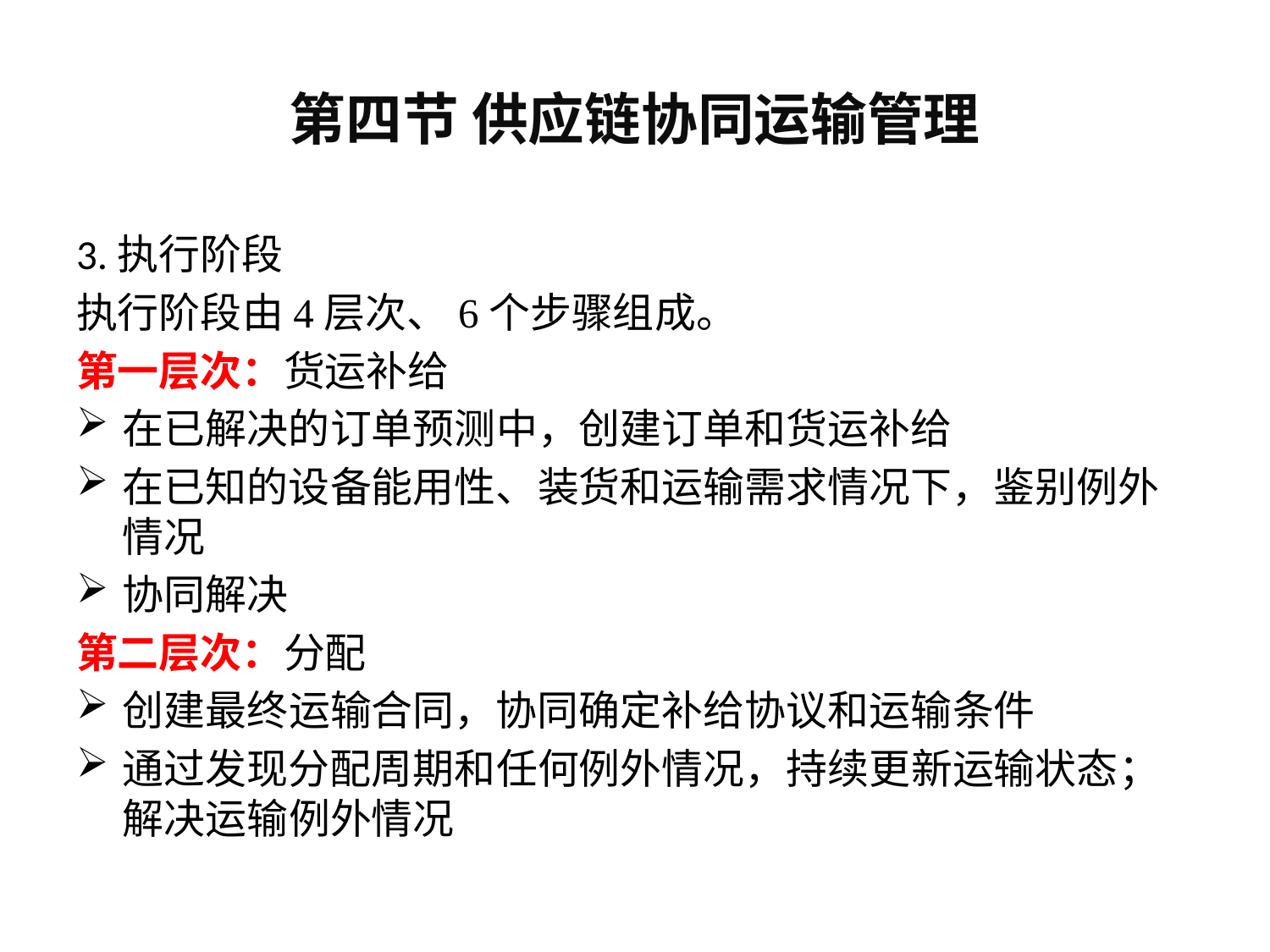

# 第四节 供应链协同运输管理
3.执行阶段
执行阶段由4层次、6个步骤组成。
第一层次：货运补给
在已解决的订单预测中，创建订单和货运补给
在已知的设备能用性、装货和运输需求情况下，鉴别例外情况
协同解决
第二层次：分配
创建最终运输合同，协同确定补给协议和运输条件
通过发现分配周期和任何例外情况，持续更新运输状态；解决运输例外情况